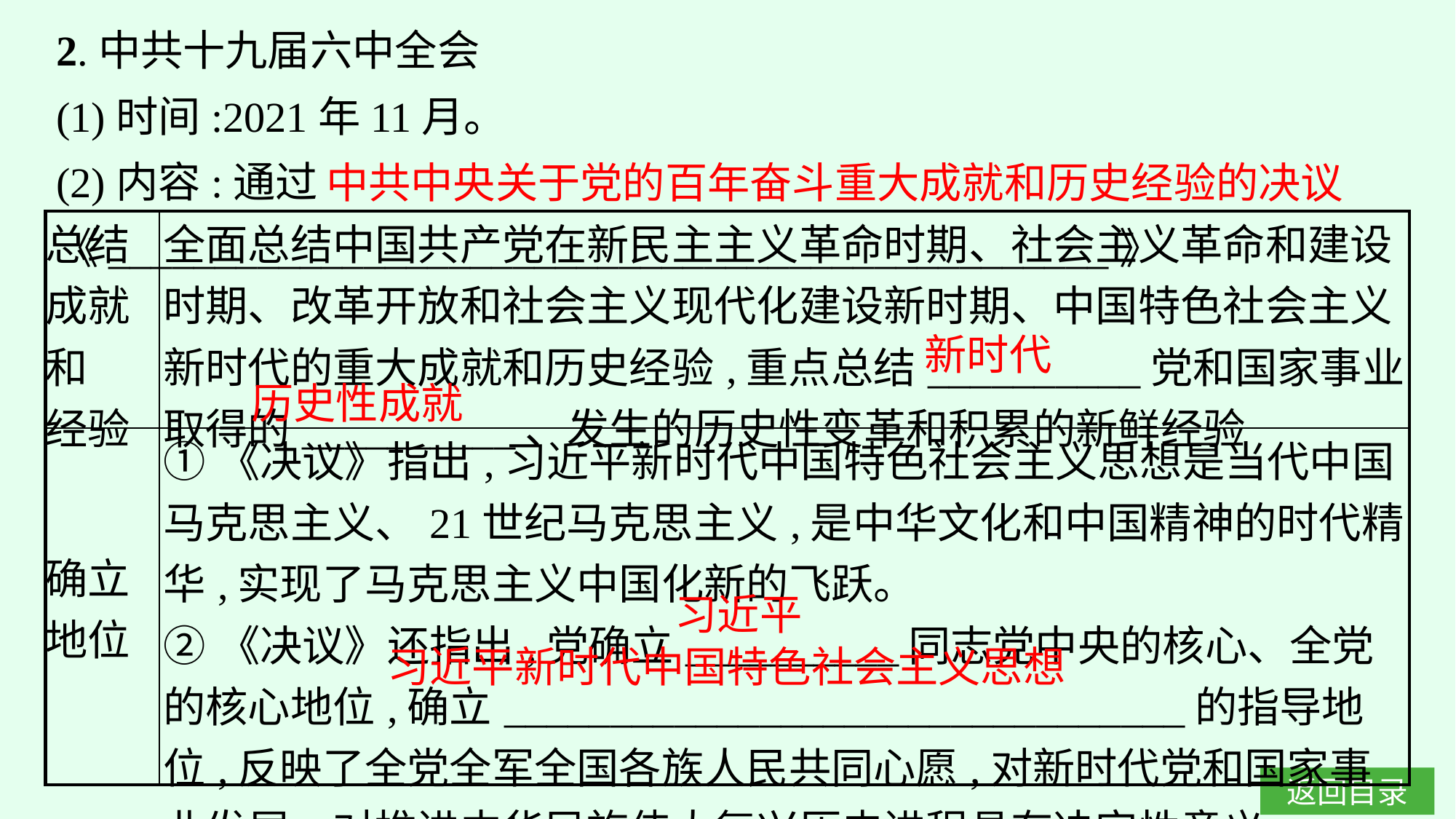

2.中共十九届六中全会
(1)时间:2021年11月。
(2)内容:通过《_______________________________________________》
中共中央关于党的百年奋斗重大成就和历史经验的决议
| 总结 成就 和 经验 | 全面总结中国共产党在新民主主义革命时期、社会主义革命和建设时期、改革开放和社会主义现代化建设新时期、中国特色社会主义新时代的重大成就和历史经验,重点总结\_\_\_\_\_\_\_\_\_\_党和国家事业取得的\_\_\_\_\_\_\_\_\_\_、发生的历史性变革和积累的新鲜经验 |
| --- | --- |
| 确立 地位 | ①《决议》指出,习近平新时代中国特色社会主义思想是当代中国马克思主义、21世纪马克思主义,是中华文化和中国精神的时代精华,实现了马克思主义中国化新的飞跃。 ②《决议》还指出,党确立\_\_\_\_\_\_\_\_\_\_同志党中央的核心、全党的核心地位,确立\_\_\_\_\_\_\_\_\_\_\_\_\_\_\_\_\_\_\_\_\_\_\_\_\_\_\_\_\_\_\_\_的指导地位,反映了全党全军全国各族人民共同心愿,对新时代党和国家事业发展、对推进中华民族伟大复兴历史进程具有决定性意义 |
新时代
历史性成就
习近平
习近平新时代中国特色社会主义思想